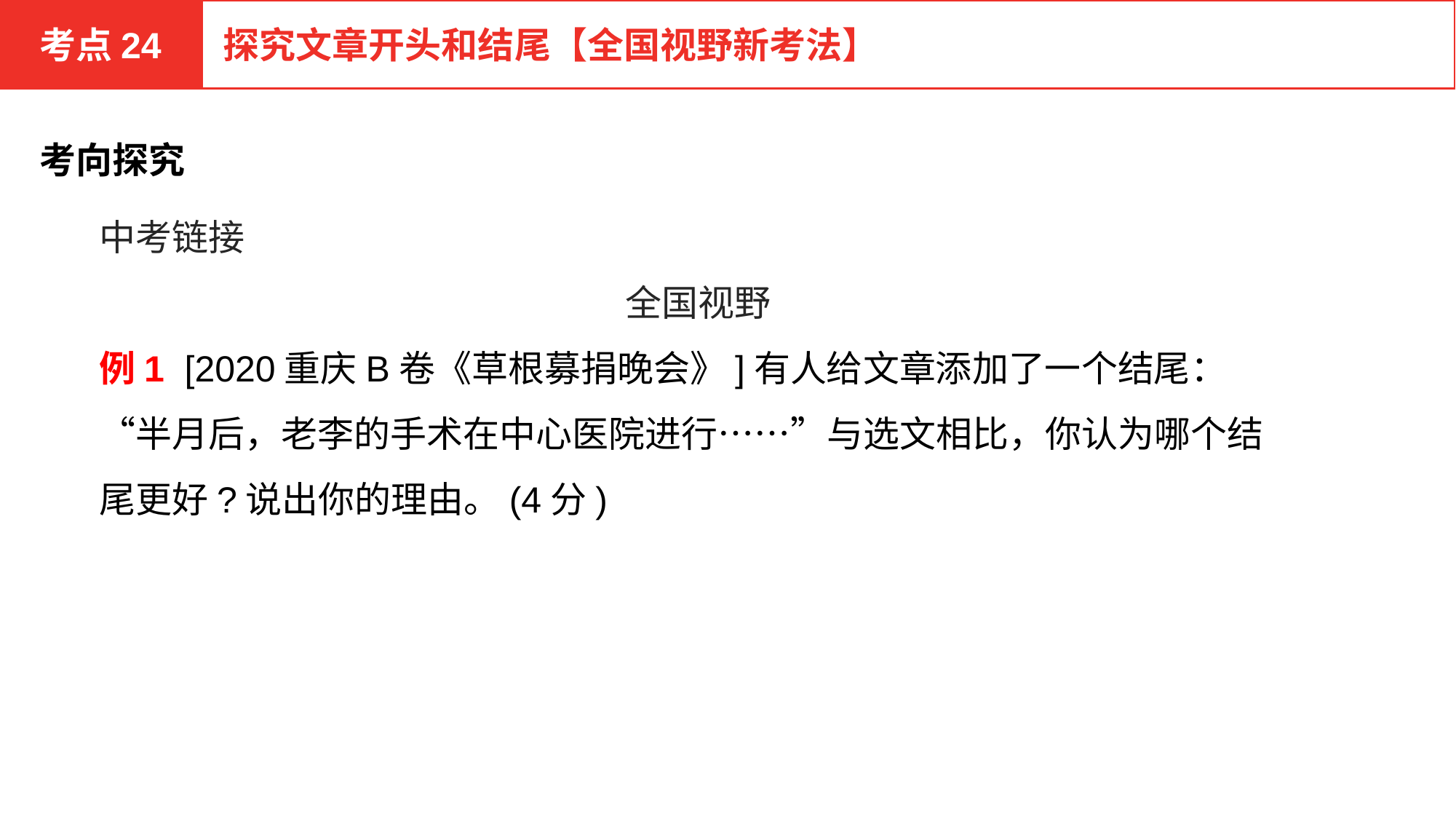

考点24
探究文章开头和结尾【全国视野新考法】
考向探究
中考链接
全国视野
例1  [2020重庆B卷《草根募捐晚会》]有人给文章添加了一个结尾：“半月后，老李的手术在中心医院进行……”与选文相比，你认为哪个结尾更好?说出你的理由。(4分)